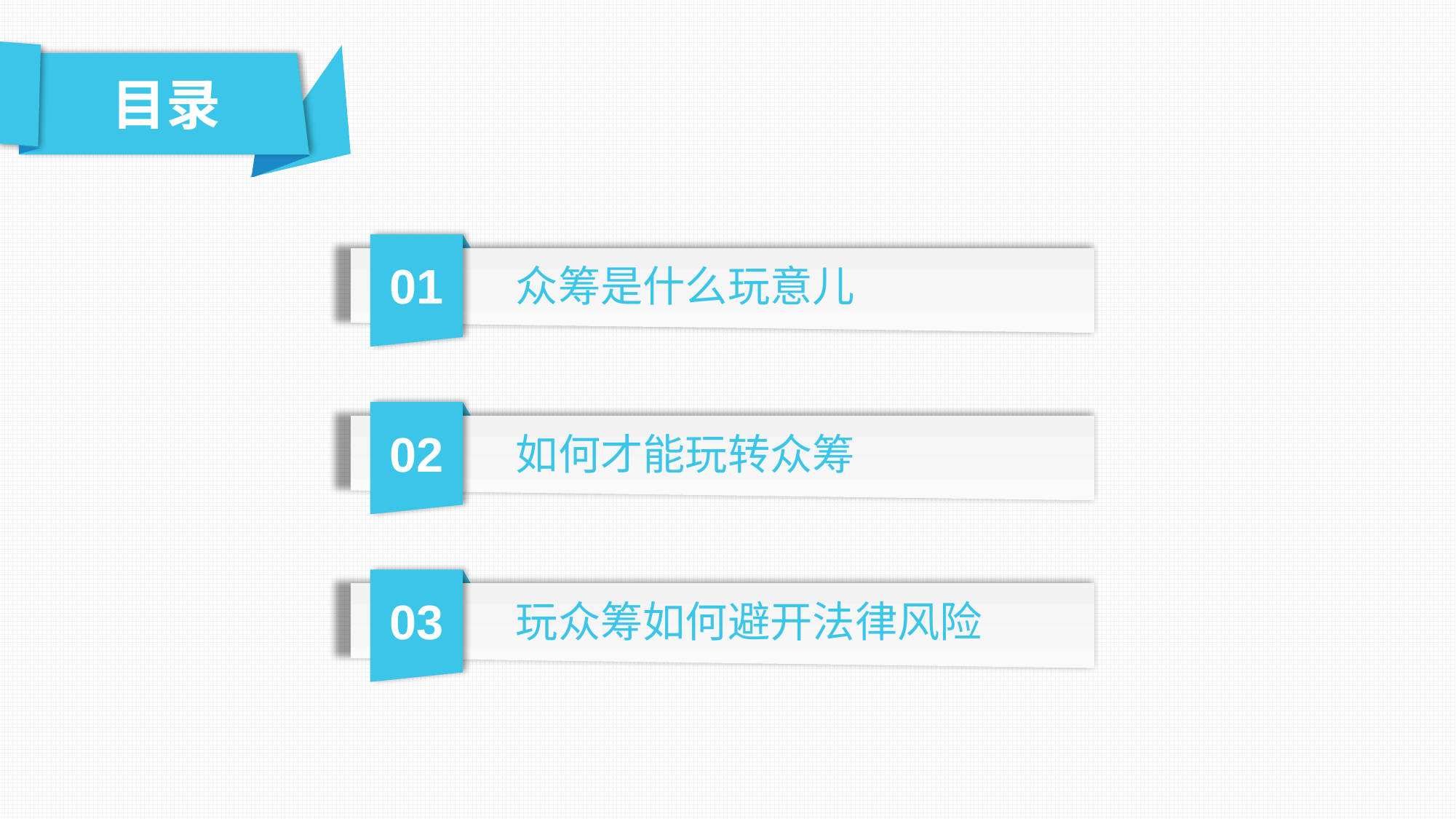

目录

01
众筹是什么玩意儿

02
如何才能玩转众筹

03
玩众筹如何避开法律风险